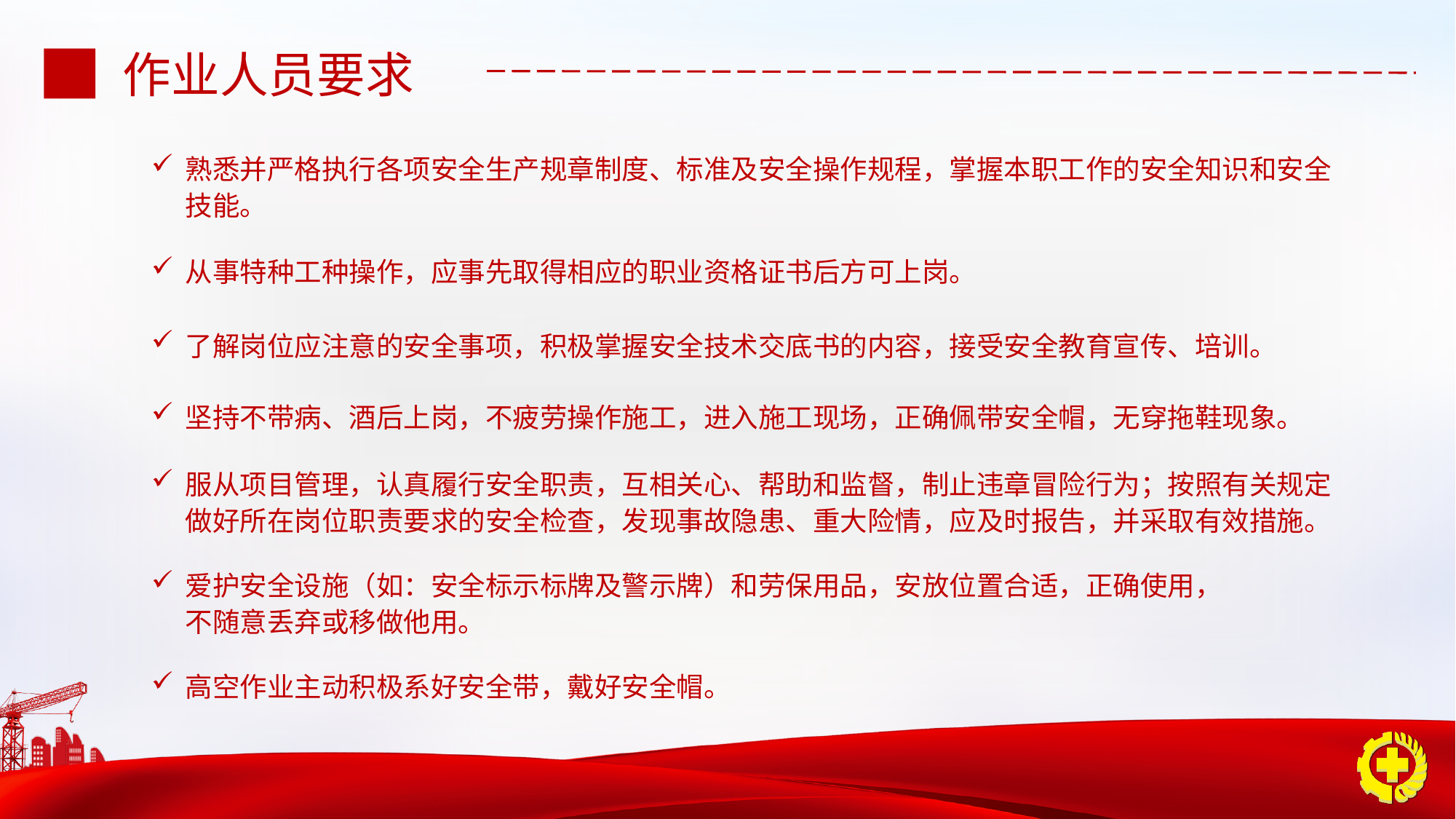

作业人员要求

熟悉并严格执行各项安全生产规章制度、标准及安全操作规程，掌握本职工作的安全知识和安全技能。
从事特种工种操作，应事先取得相应的职业资格证书后方可上岗。
了解岗位应注意的安全事项，积极掌握安全技术交底书的内容，接受安全教育宣传、培训。
坚持不带病、酒后上岗，不疲劳操作施工，进入施工现场，正确佩带安全帽，无穿拖鞋现象。
服从项目管理，认真履行安全职责，互相关心、帮助和监督，制止违章冒险行为；按照有关规定做好所在岗位职责要求的安全检查，发现事故隐患、重大险情，应及时报告，并采取有效措施。
爱护安全设施（如：安全标示标牌及警示牌）和劳保用品，安放位置合适，正确使用，不随意丢弃或移做他用。
高空作业主动积极系好安全带，戴好安全帽。